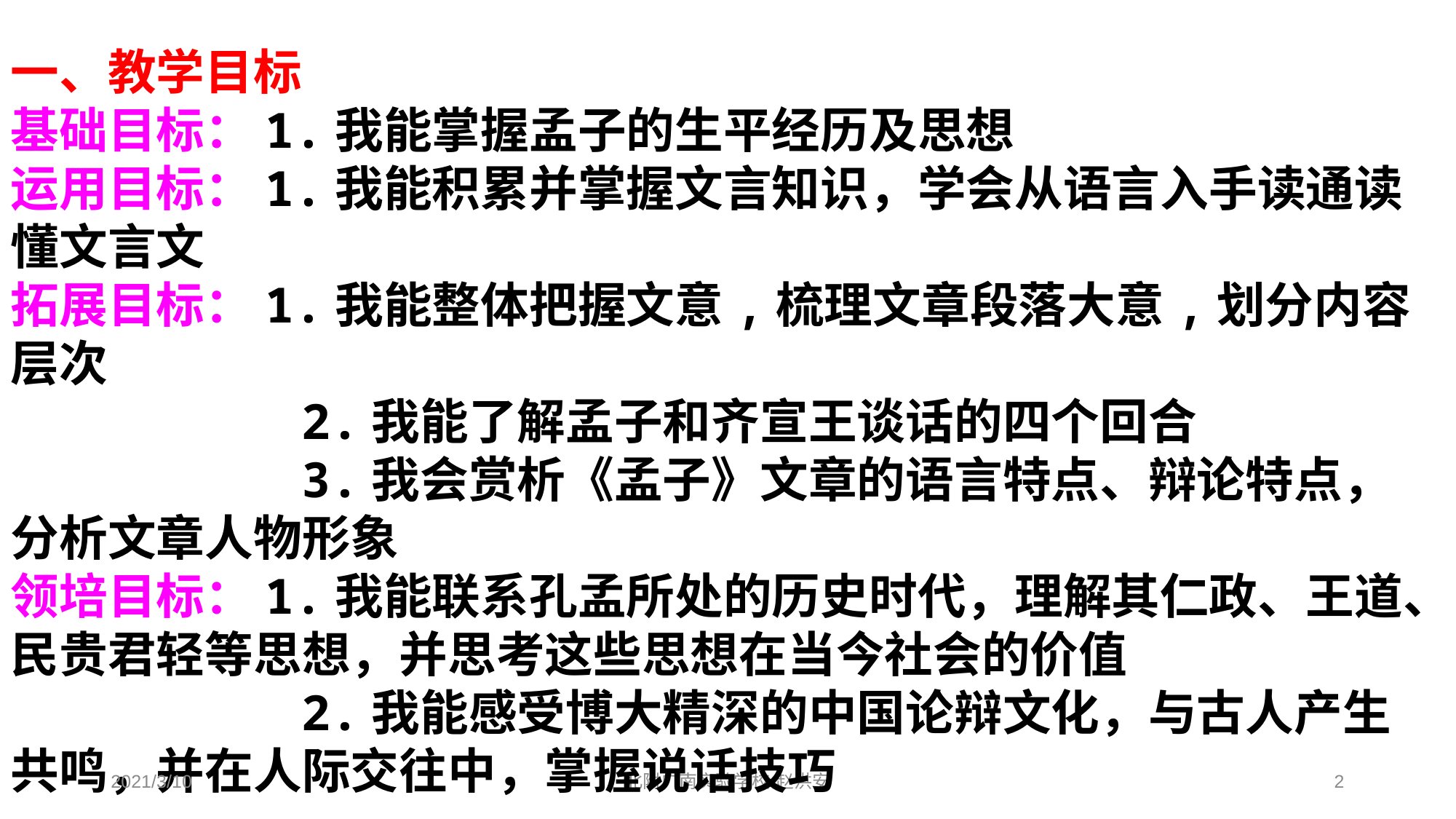

一、教学目标
基础目标：1.我能掌握孟子的生平经历及思想
运用目标：1.我能积累并掌握文言知识，学会从语言入手读通读懂文言文
拓展目标：1.我能整体把握文意,梳理文章段落大意,划分内容层次
          2.我能了解孟子和齐宣王谈话的四个回合
          3.我会赏析《孟子》文章的语言特点、辩论特点，分析文章人物形象
领培目标：1.我能联系孔孟所处的历史时代，理解其仁政、王道、民贵君轻等思想，并思考这些思想在当今社会的价值
          2.我能感受博大精深的中国论辩文化，与古人产生共鸣，并在人际交往中，掌握说话技巧
2021/3/10
北附广南实验学校 赵洪安
2